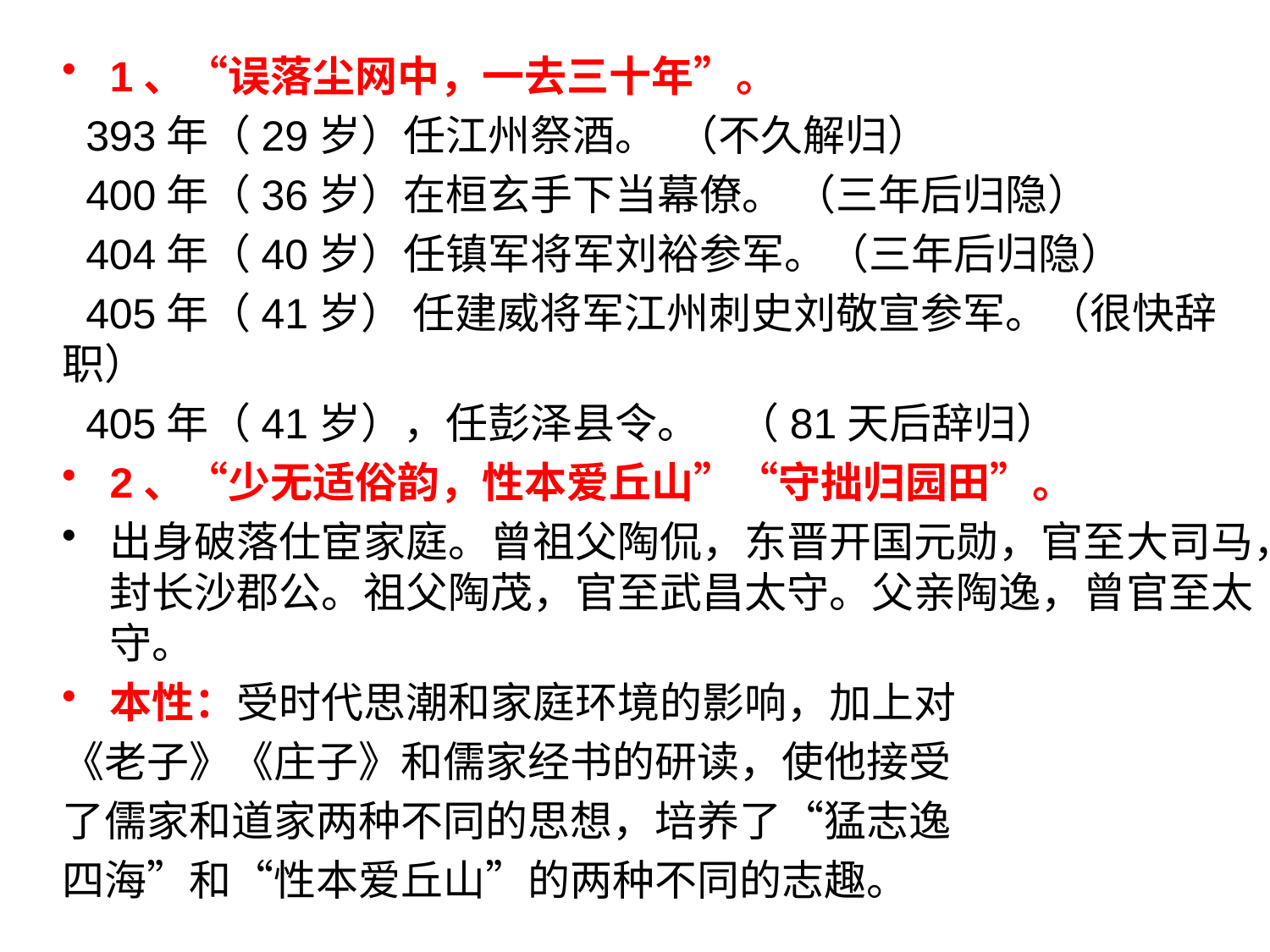

1、“误落尘网中，一去三十年”。
  393年（29岁）任江州祭酒。  （不久解归）
  400年（36岁）在桓玄手下当幕僚。 （三年后归隐）
  404年（40岁）任镇军将军刘裕参军。（三年后归隐）
  405年（41岁） 任建威将军江州刺史刘敬宣参军。（很快辞职）
  405年（41岁），任彭泽县令。    （81天后辞归）
2、“少无适俗韵，性本爱丘山”“守拙归园田”。
出身破落仕宦家庭。曾祖父陶侃，东晋开国元勋，官至大司马，封长沙郡公。祖父陶茂，官至武昌太守。父亲陶逸，曾官至太守。
本性：受时代思潮和家庭环境的影响，加上对
《老子》《庄子》和儒家经书的研读，使他接受
了儒家和道家两种不同的思想，培养了“猛志逸
四海”和“性本爱丘山”的两种不同的志趣。